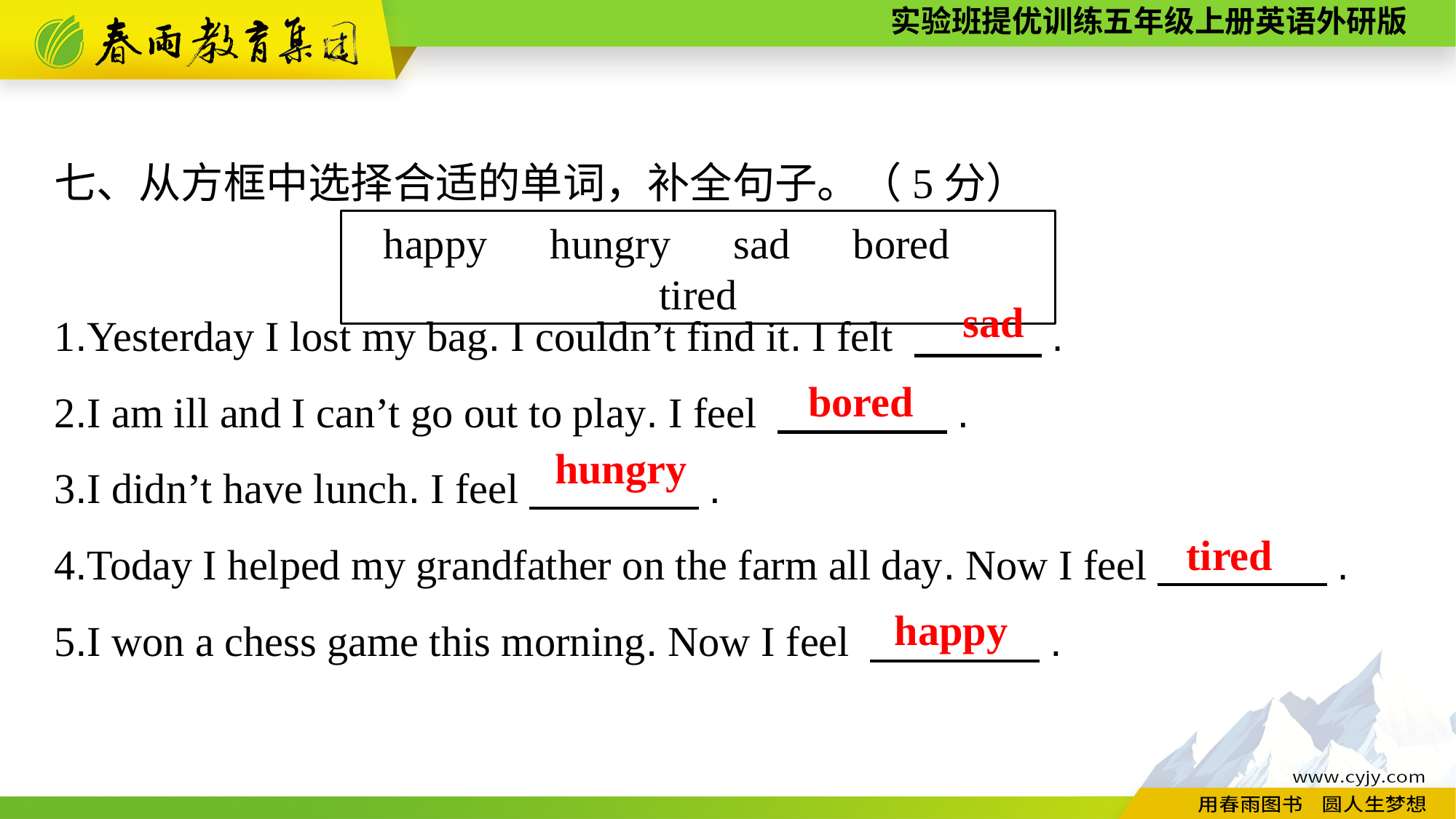

七、从方框中选择合适的单词，补全句子。（5分）

1.Yesterday I lost my bag. I couldn’t find it. I felt 　　　.
2.I am ill and I can’t go out to play. I feel 　　　　.
3.I didn’t have lunch. I feel　　　　.
4.Today I helped my grandfather on the farm all day. Now I feel　　　　.
5.I won a chess game this morning. Now I feel 　　　　.
happy　hungry　sad　bored　tired
sad
bored
hungry
tired
happy